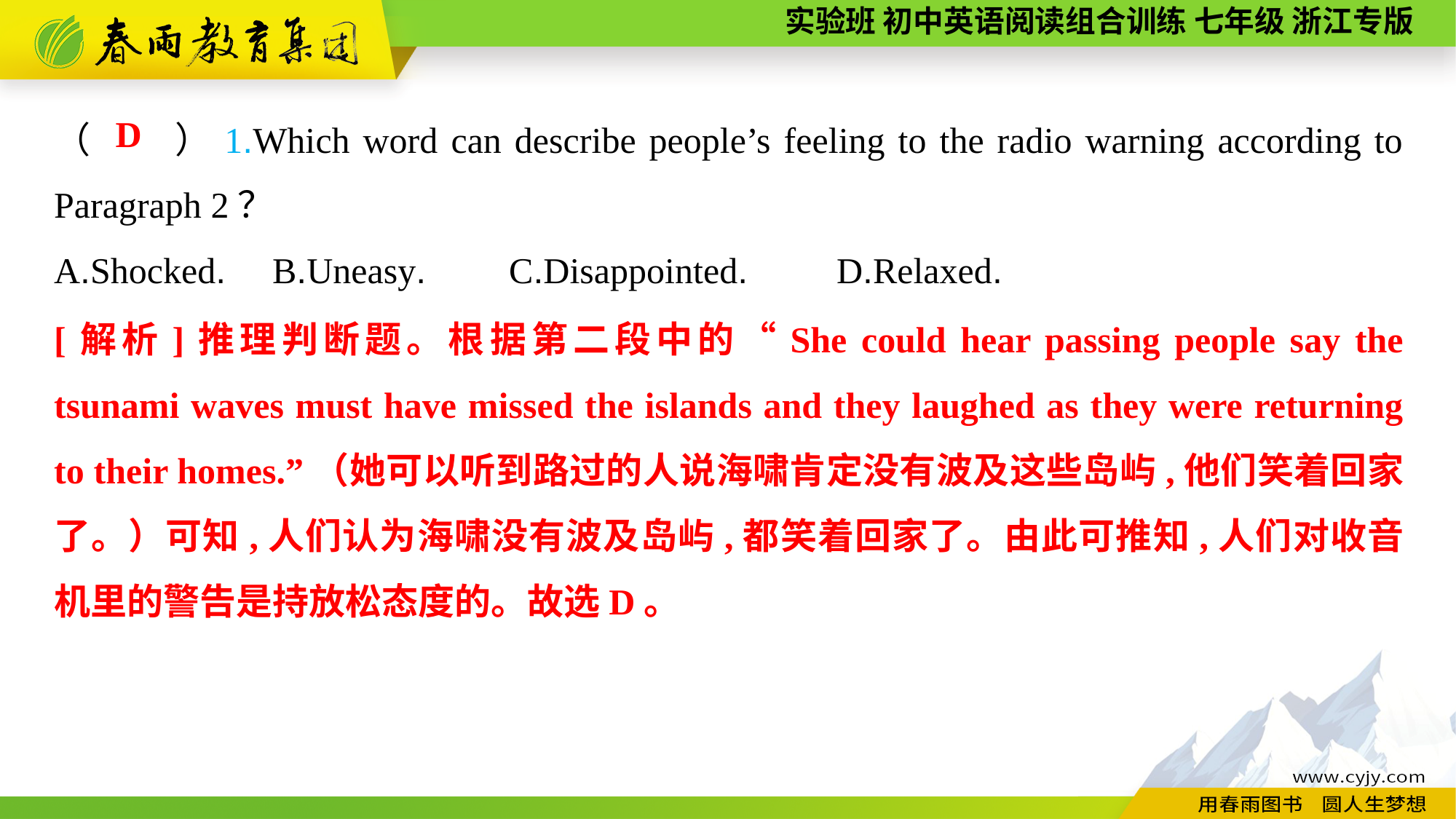

（　　）1.Which word can describe people’s feeling to the radio warning according to Paragraph 2？
A.Shocked.	B.Uneasy.	  C.Disappointed.	  D.Relaxed.
D
[解析]推理判断题。根据第二段中的“She could hear passing people say the tsunami waves must have missed the islands and they laughed as they were returning to their homes.”（她可以听到路过的人说海啸肯定没有波及这些岛屿,他们笑着回家了。）可知,人们认为海啸没有波及岛屿,都笑着回家了。由此可推知,人们对收音机里的警告是持放松态度的。故选D。